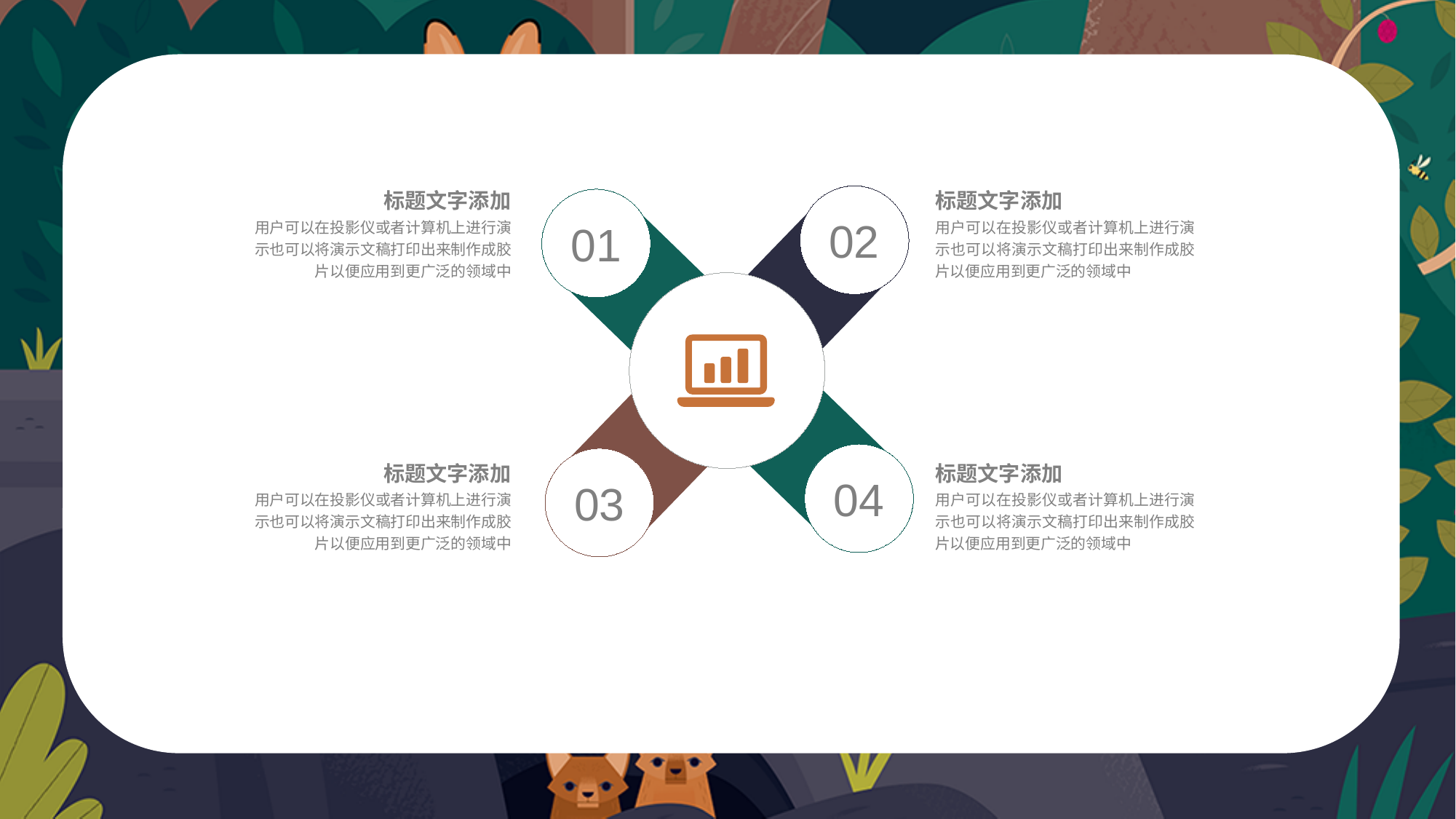

标题文字添加
标题文字添加
02
01

04
03
用户可以在投影仪或者计算机上进行演示也可以将演示文稿打印出来制作成胶片以便应用到更广泛的领域中
用户可以在投影仪或者计算机上进行演示也可以将演示文稿打印出来制作成胶片以便应用到更广泛的领域中
标题文字添加
标题文字添加
用户可以在投影仪或者计算机上进行演示也可以将演示文稿打印出来制作成胶片以便应用到更广泛的领域中
用户可以在投影仪或者计算机上进行演示也可以将演示文稿打印出来制作成胶片以便应用到更广泛的领域中
PPT模板下载：www.1ppt.com/moban/     行业PPT模板：www.1ppt.com/hangye/
节日PPT模板：www.1ppt.com/jieri/           PPT素材下载：www.1ppt.com/sucai/
PPT背景图片：www.1ppt.com/beijing/      PPT图表下载：www.1ppt.com/tubiao/
优秀PPT下载：www.1ppt.com/xiazai/        PPT教程： www.1ppt.com/powerpoint/
Word教程： www.1ppt.com/word/              Excel教程：www.1ppt.com/excel/
资料下载：www.1ppt.com/ziliao/                PPT课件下载：www.1ppt.com/kejian/
范文下载：www.1ppt.com/fanwen/             试卷下载：www.1ppt.com/shiti/
教案下载：www.1ppt.com/jiaoan/
字体下载：www.1ppt.com/ziti/